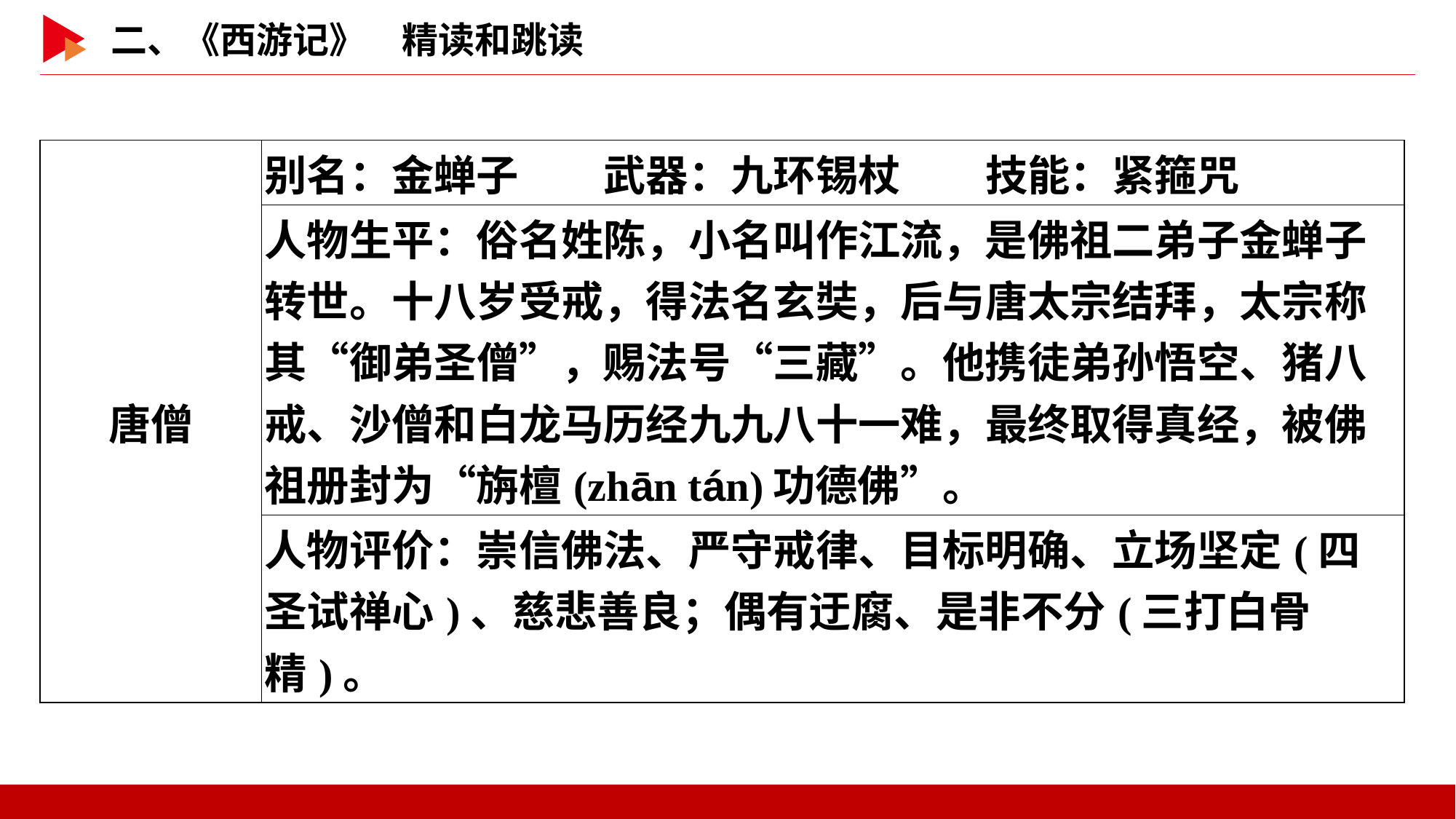

| 唐僧 | 别名：金蝉子　　武器：九环锡杖　　技能：紧箍咒 |
| --- | --- |
|  | 人物生平：俗名姓陈，小名叫作江流，是佛祖二弟子金蝉子转世。十八岁受戒，得法名玄奘，后与唐太宗结拜，太宗称其“御弟圣僧”，赐法号“三藏”。他携徒弟孙悟空、猪八戒、沙僧和白龙马历经九九八十一难，最终取得真经，被佛祖册封为“旃檀(zhān tán)功德佛”。 |
|  | 人物评价：崇信佛法、严守戒律、目标明确、立场坚定(四圣试禅心)、慈悲善良；偶有迂腐、是非不分(三打白骨精)。 |